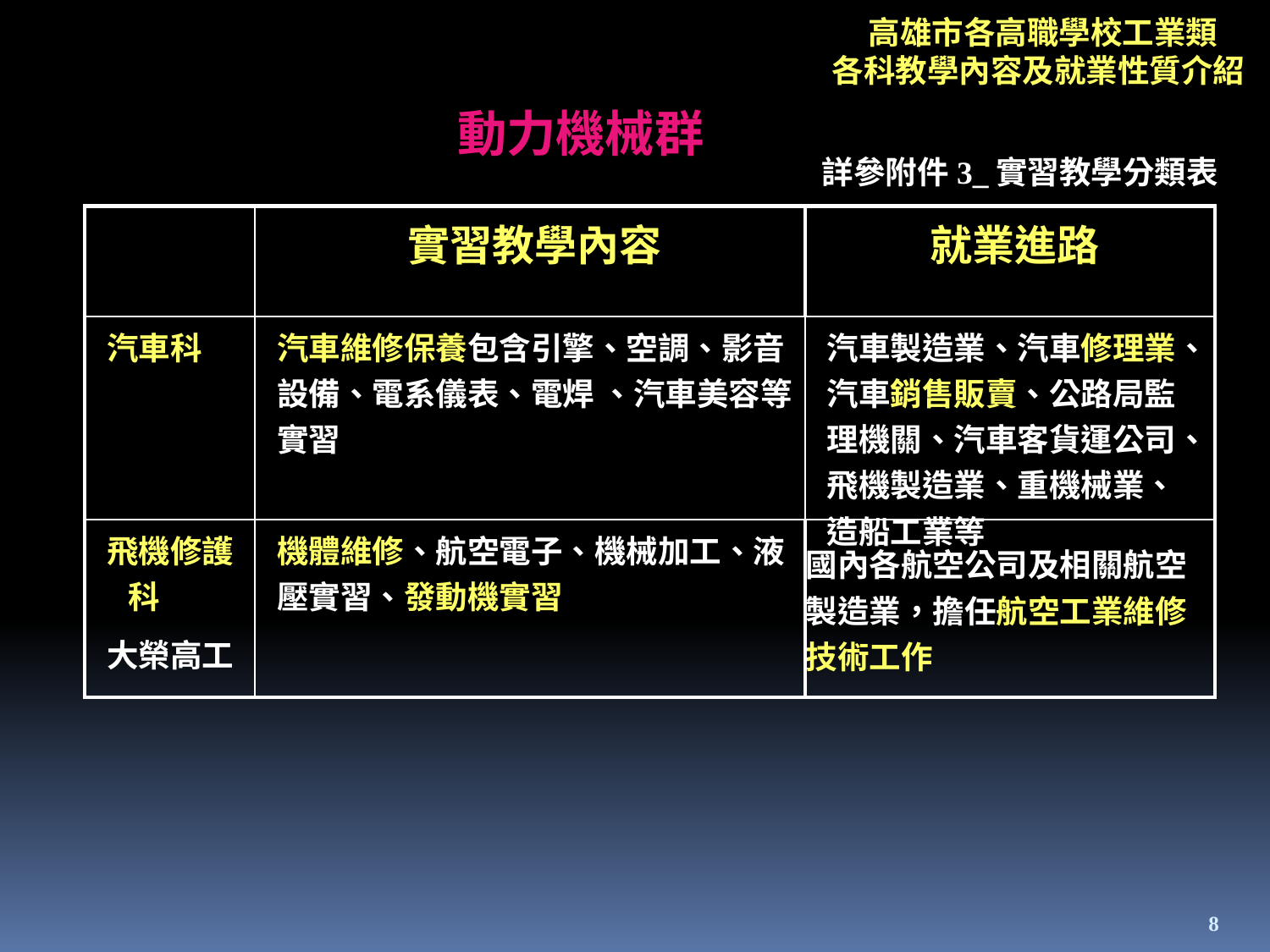

高雄市各高職學校工業類
各科教學內容及就業性質介紹
動力機械群
詳參附件3_實習教學分類表
|  | 實習教學內容 | 就業進路 |
| --- | --- | --- |
| 汽車科 | 汽車維修保養包含引擎、空調、影音設備、電系儀表、電焊 、汽車美容等實習 | 汽車製造業、汽車修理業、汽車銷售販賣、公路局監理機關、汽車客貨運公司、飛機製造業、重機械業、造船工業等 |
| 飛機修護 科 大榮高工 | 機體維修、航空電子、機械加工、液壓實習、發動機實習 | 國內各航空公司及相關航空製造業，擔任航空工業維修技術工作 |
8